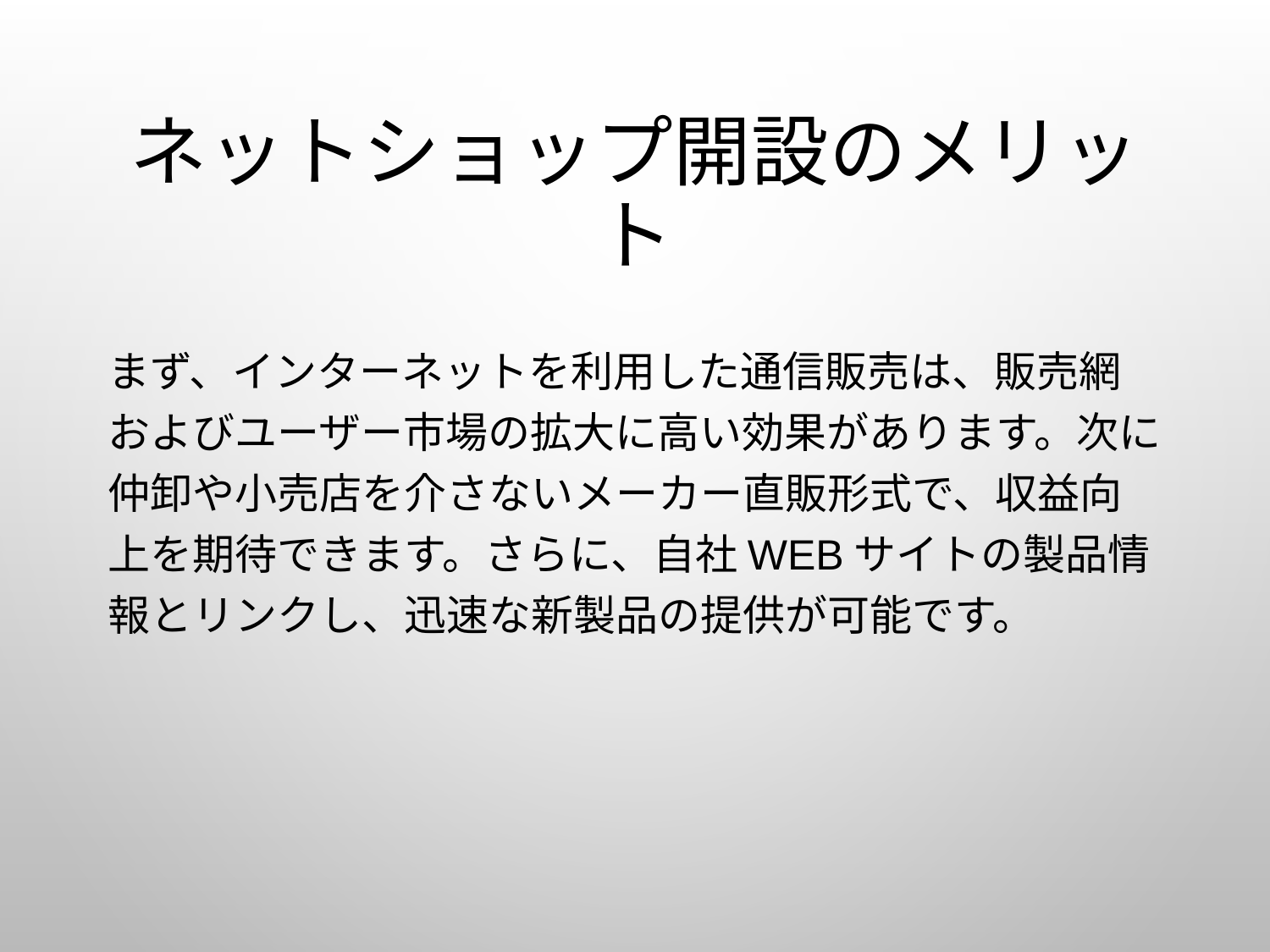

# ネットショップ開設のメリット
まず、インターネットを利用した通信販売は、販売網およびユーザー市場の拡大に高い効果があります。次に仲卸や小売店を介さないメーカー直販形式で、収益向上を期待できます。さらに、自社Webサイトの製品情報とリンクし、迅速な新製品の提供が可能です。